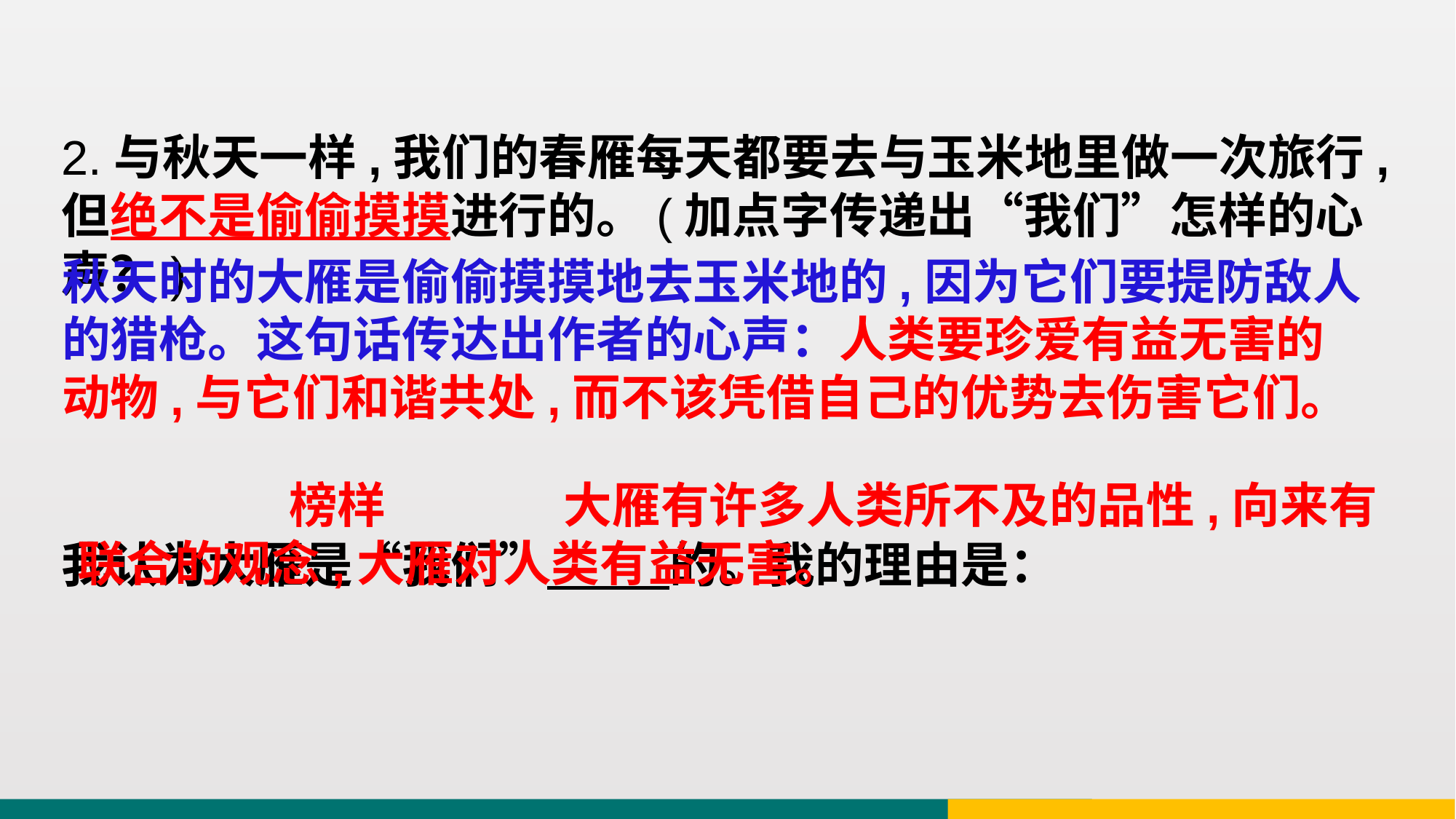

2.与秋天一样,我们的春雁每天都要去与玉米地里做一次旅行,但绝不是偷偷摸摸进行的。(加点字传递出“我们”怎样的心声？)

我认为大雁是“我们”           的。我的理由是：
秋天时的大雁是偷偷摸摸地去玉米地的,因为它们要提防敌人的猎枪。这句话传达出作者的心声：人类要珍爱有益无害的动物,与它们和谐共处,而不该凭借自己的优势去伤害它们。
                  榜样                大雁有许多人类所不及的品性,向来有联合的观念,大雁对人类有益无害。